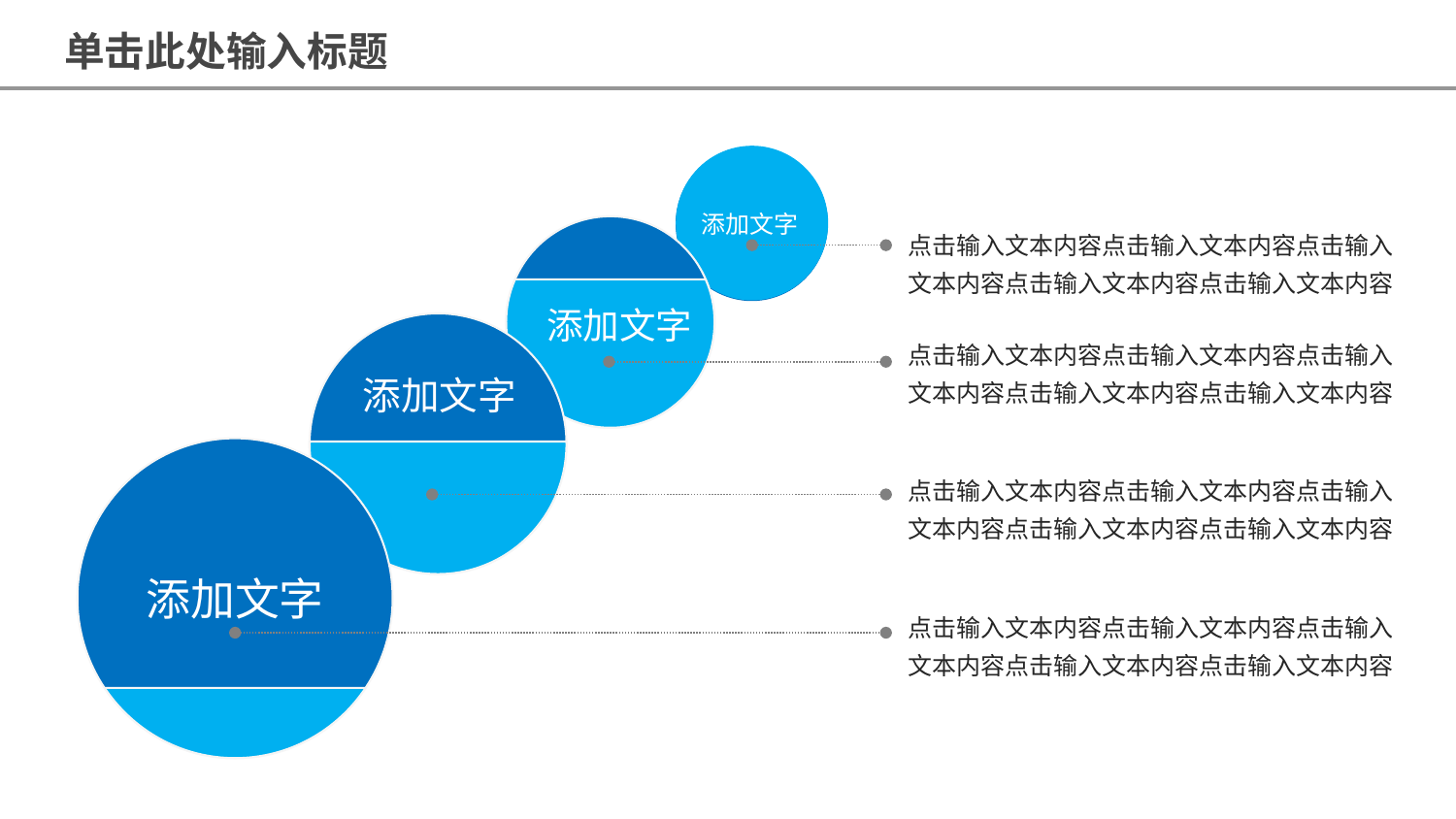

单击此处输入标题

添加文字
点击输入文本内容点击输入文本内容点击输入文本内容点击输入文本内容点击输入文本内容

添加文字

点击输入文本内容点击输入文本内容点击输入文本内容点击输入文本内容点击输入文本内容
添加文字

点击输入文本内容点击输入文本内容点击输入文本内容点击输入文本内容点击输入文本内容
添加文字
点击输入文本内容点击输入文本内容点击输入文本内容点击输入文本内容点击输入文本内容